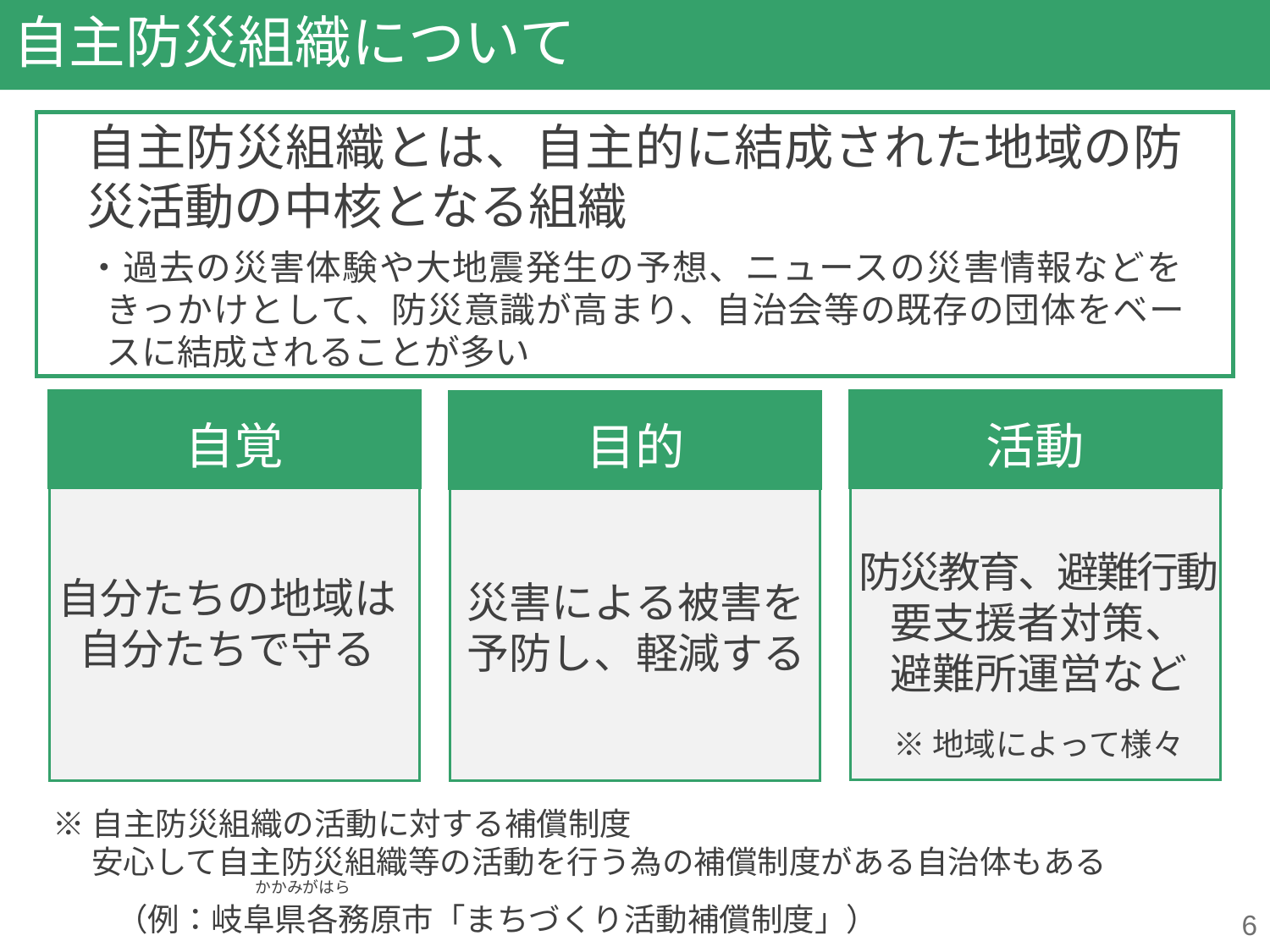

# 自主防災組織について
自主防災組織とは、自主的に結成された地域の防災活動の中核となる組織
・過去の災害体験や大地震発生の予想、ニュースの災害情報などを
きっかけとして、防災意識が高まり、自治会等の既存の団体をベースに結成されることが多い
自覚
活動
目的

防災教育、避難行動要支援者対策、
避難所運営など

自分たちの地域は
自分たちで守る
災害による被害を
予防し、軽減する
※地域によって様々
※自主防災組織の活動に対する補償制度
　 安心して自主防災組織等の活動を行う為の補償制度がある自治体もある
　　（例：岐阜県各務原市「まちづくり活動補償制度」）
かかみがはら
6